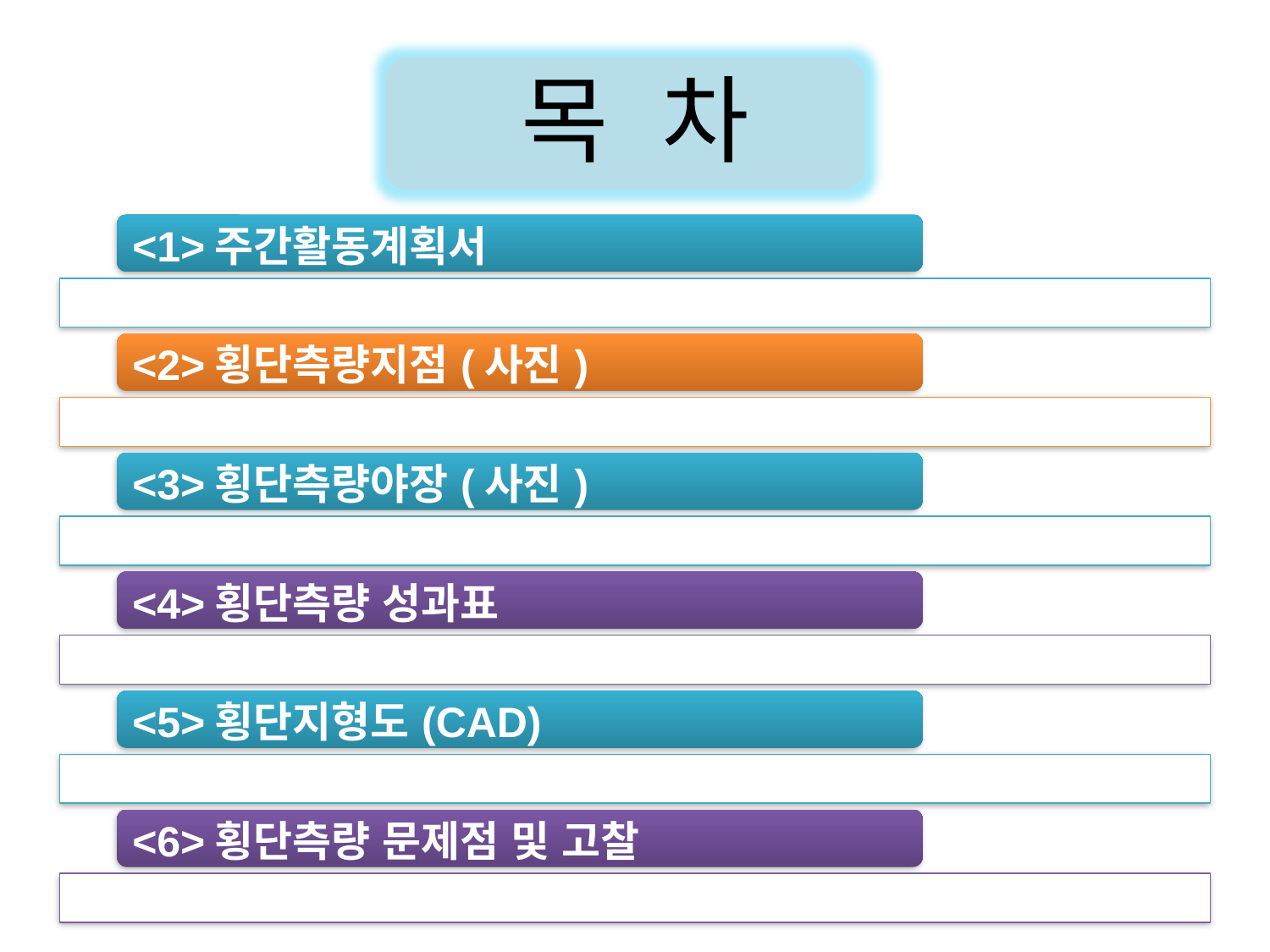

# 목  차

<1>주간활동계획서
<2>횡단측량지점(사진)
<3>횡단측량야장(사진)
<4>횡단측량 성과표
<5>횡단지형도(CAD)
<6>횡단측량 문제점 및 고찰